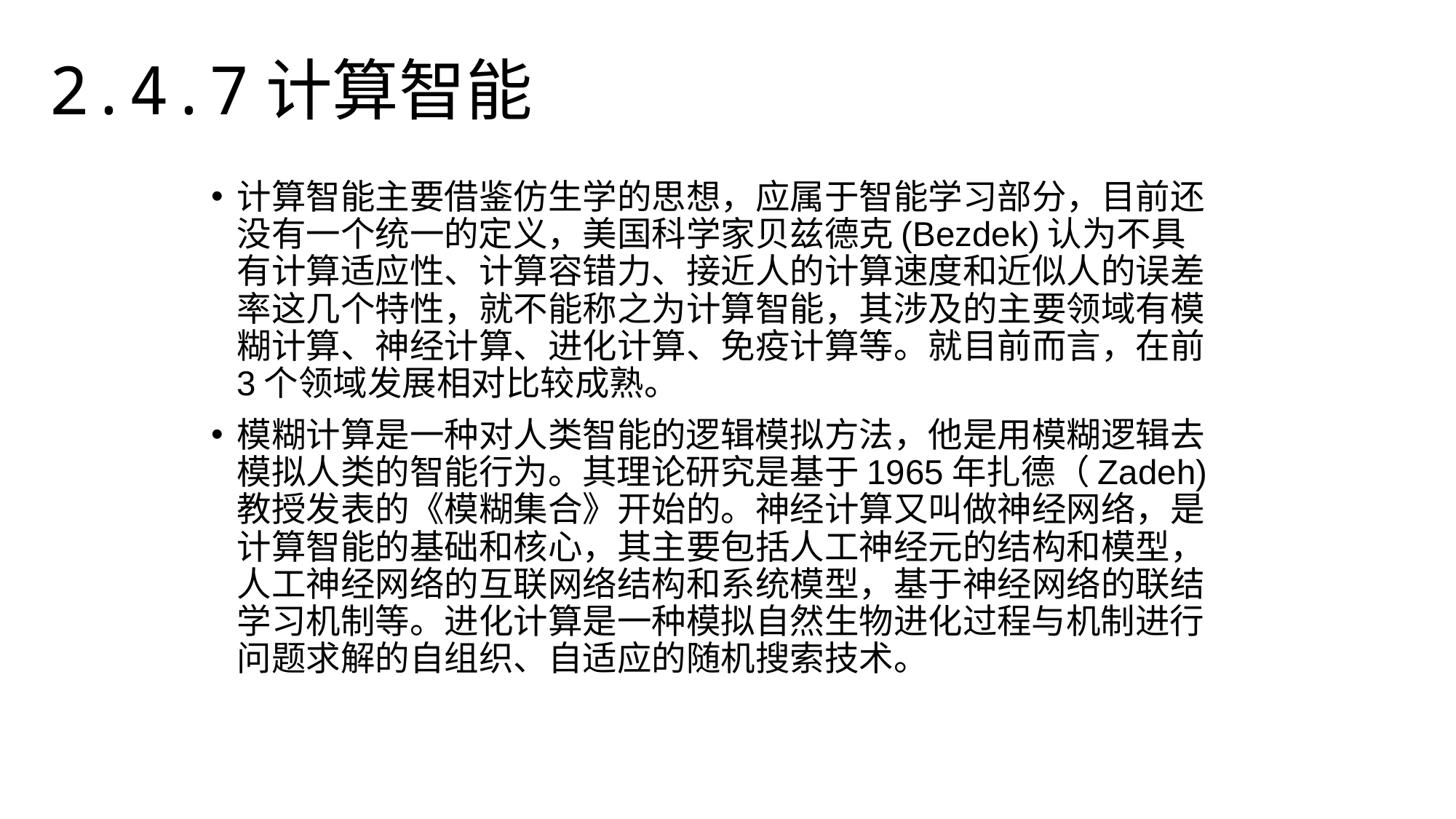

2.4.7计算智能
计算智能主要借鉴仿生学的思想，应属于智能学习部分，目前还没有一个统一的定义，美国科学家贝兹德克(Bezdek)认为不具有计算适应性、计算容错力、接近人的计算速度和近似人的误差率这几个特性，就不能称之为计算智能，其涉及的主要领域有模糊计算、神经计算、进化计算、免疫计算等。就目前而言，在前3个领域发展相对比较成熟。
模糊计算是一种对人类智能的逻辑模拟方法，他是用模糊逻辑去模拟人类的智能行为。其理论研究是基于1965年扎德（Zadeh)教授发表的《模糊集合》开始的。神经计算又叫做神经网络，是计算智能的基础和核心，其主要包括人工神经元的结构和模型，人工神经网络的互联网络结构和系统模型，基于神经网络的联结学习机制等。进化计算是一种模拟自然生物进化过程与机制进行问题求解的自组织、自适应的随机搜索技术。